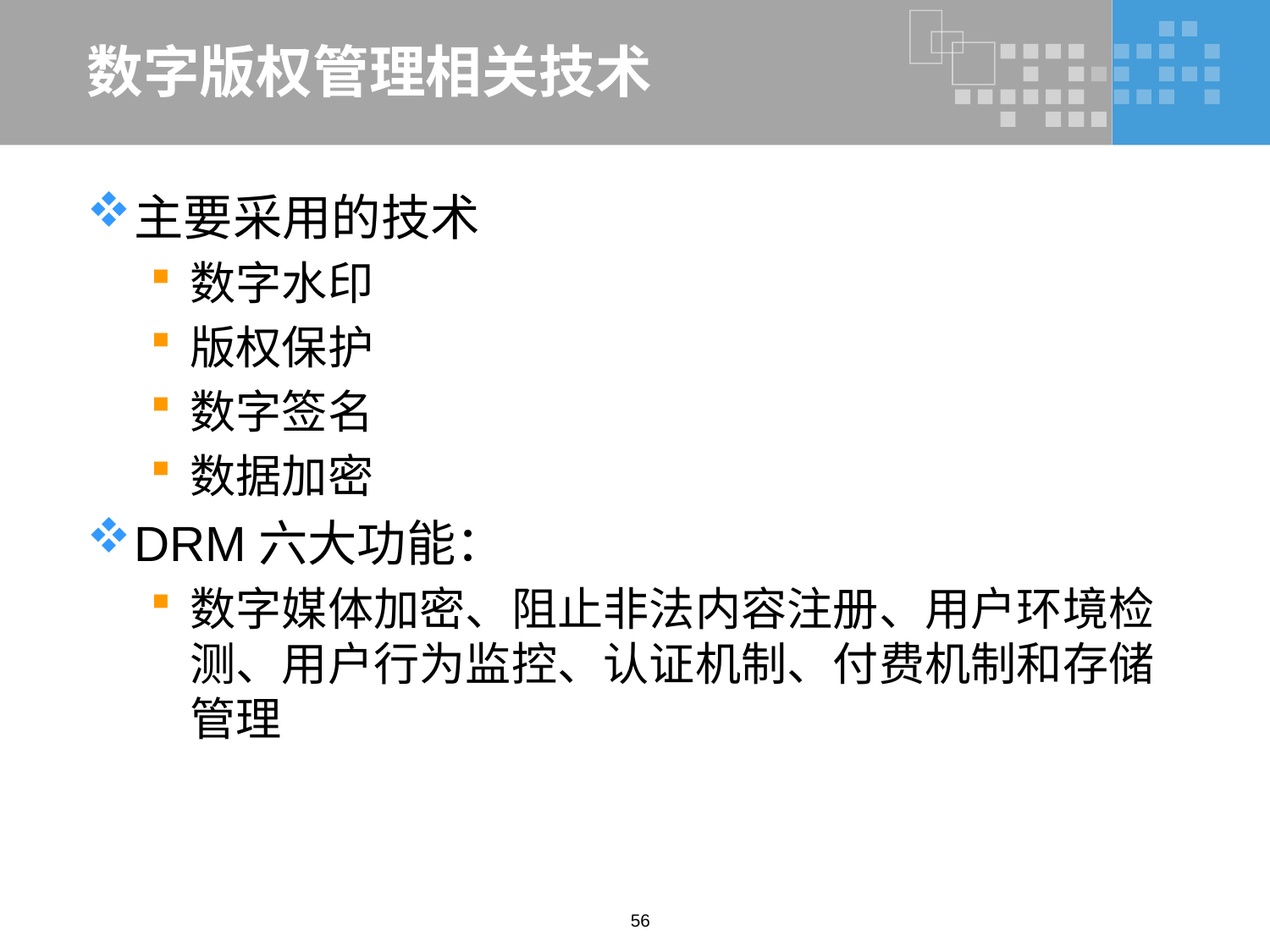

# 数字版权管理相关技术
主要采用的技术
数字水印
版权保护
数字签名
数据加密
DRM六大功能：
数字媒体加密、阻止非法内容注册、用户环境检测、用户行为监控、认证机制、付费机制和存储管理

56